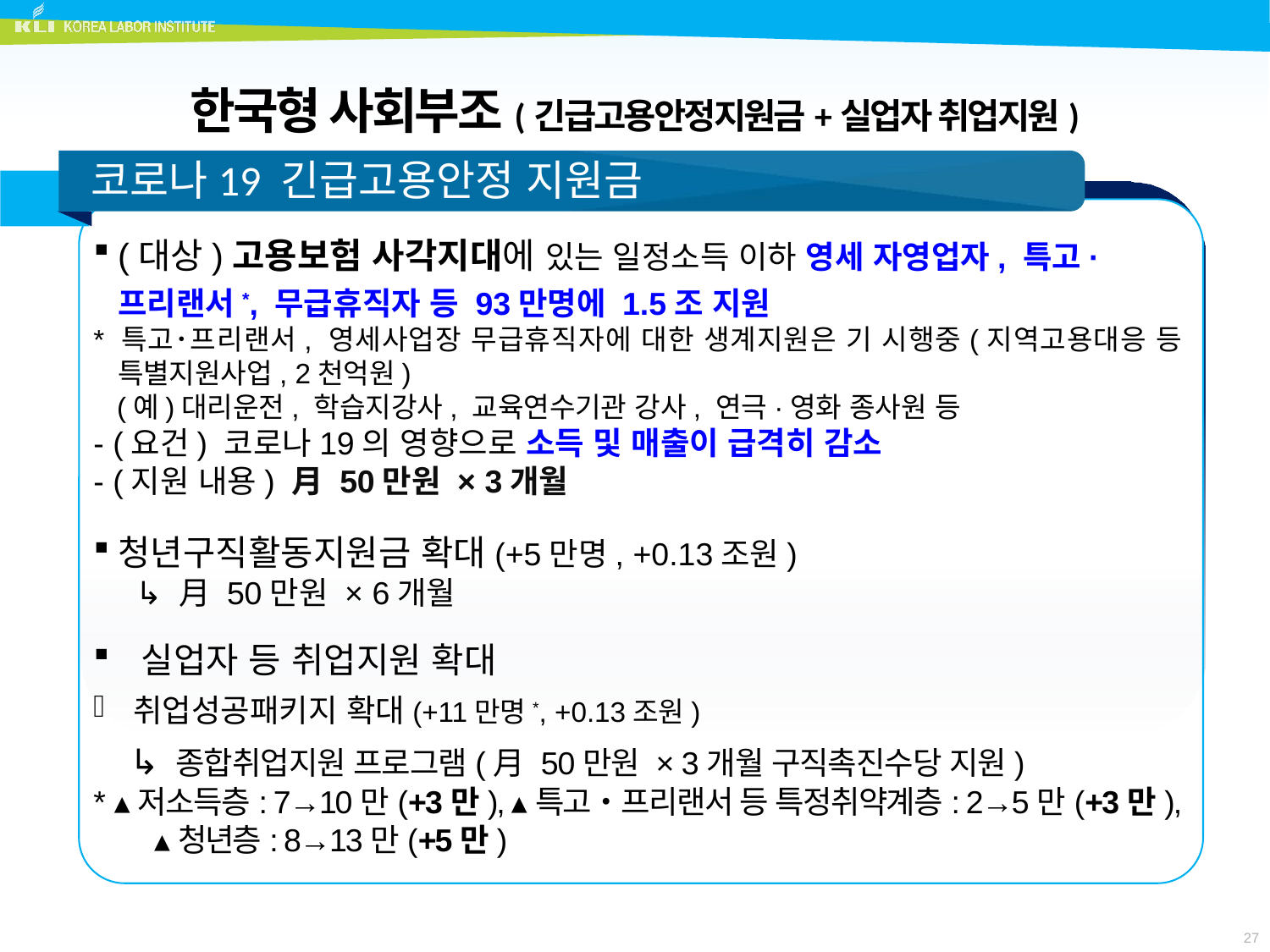

# 한국형 사회부조(긴급고용안정지원금+실업자 취업지원)

 코로나19 긴급고용안정 지원금

(대상)고용보험 사각지대에 있는 일정소득 이하 영세 자영업자, 특고· 프리랜서*, 무급휴직자 등 93만명에 1.5조 지원
* 특고･프리랜서, 영세사업장 무급휴직자에 대한 생계지원은 기 시행중(지역고용대응 등 특별지원사업, 2천억원)
   (예)대리운전, 학습지강사, 교육연수기관 강사, 연극·영화 종사원 등
- (요건) 코로나19의 영향으로 소득 및 매출이 급격히 감소
- (지원 내용) 月 50만원 × 3개월

청년구직활동지원금 확대(+5만명, +0.13조원)
  ↳ 月 50만원 × 6개월
실업자 등 취업지원 확대
취업성공패키지 확대(+11만명*, +0.13조원)
    ↳ 종합취업지원 프로그램(月 50만원 × 3개월 구직촉진수당 지원)
* ▴저소득층: 7→10만(+3만), ▴특고‧프리랜서 등 특정취약계층: 2→5만(+3만),
▴청년층: 8→13만(+5만)
27